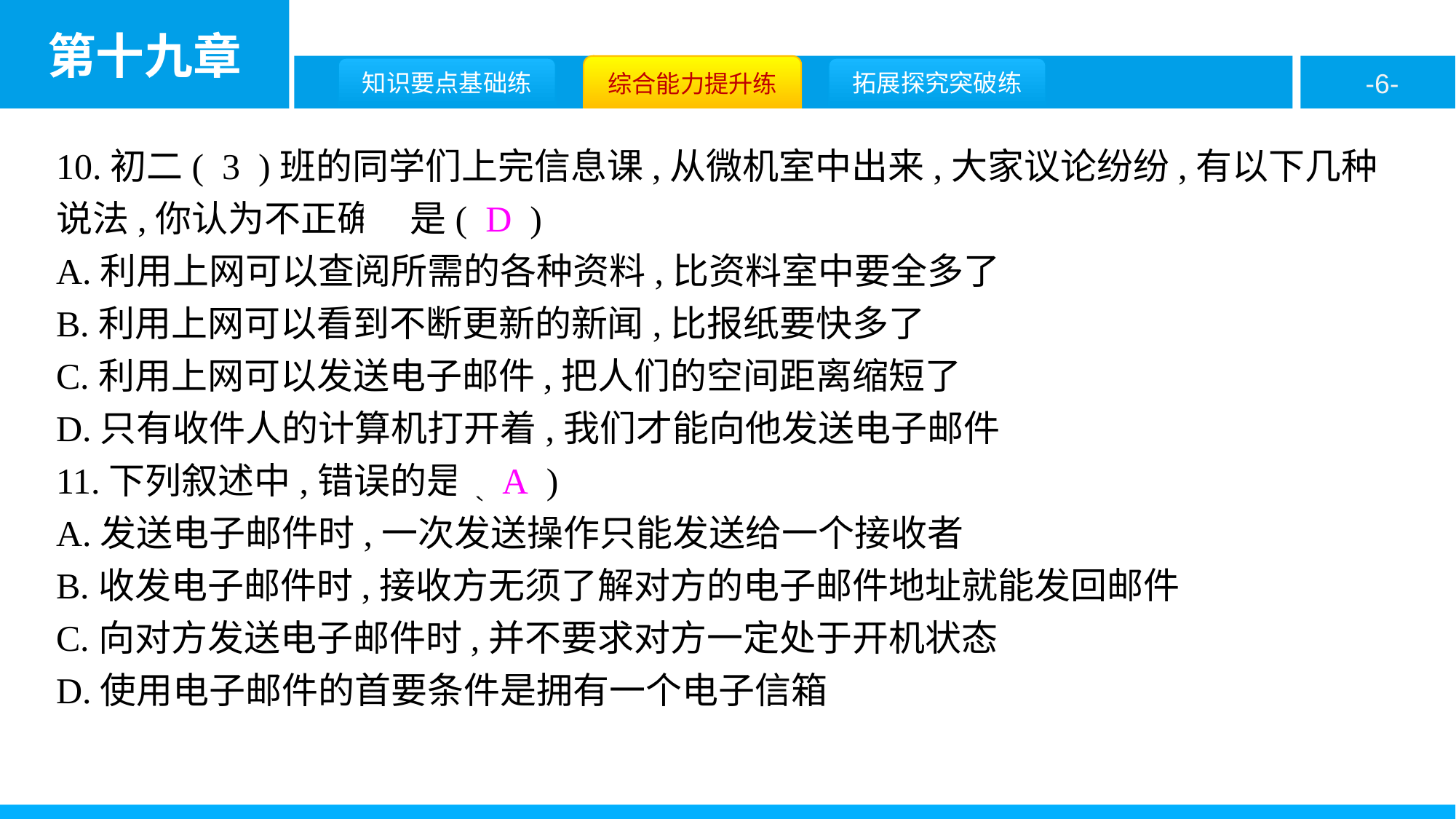

10.初二(  3  )班的同学们上完信息课,从微机室中出来,大家议论纷纷,有以下几种说法,你认为不正确的是(  D  )
A.利用上网可以查阅所需的各种资料,比资料室中要全多了
B.利用上网可以看到不断更新的新闻,比报纸要快多了
C.利用上网可以发送电子邮件,把人们的空间距离缩短了
D.只有收件人的计算机打开着,我们才能向他发送电子邮件
11.下列叙述中,错误的是(  A  )
A.发送电子邮件时,一次发送操作只能发送给一个接收者
B.收发电子邮件时,接收方无须了解对方的电子邮件地址就能发回邮件
C.向对方发送电子邮件时,并不要求对方一定处于开机状态
D.使用电子邮件的首要条件是拥有一个电子信箱